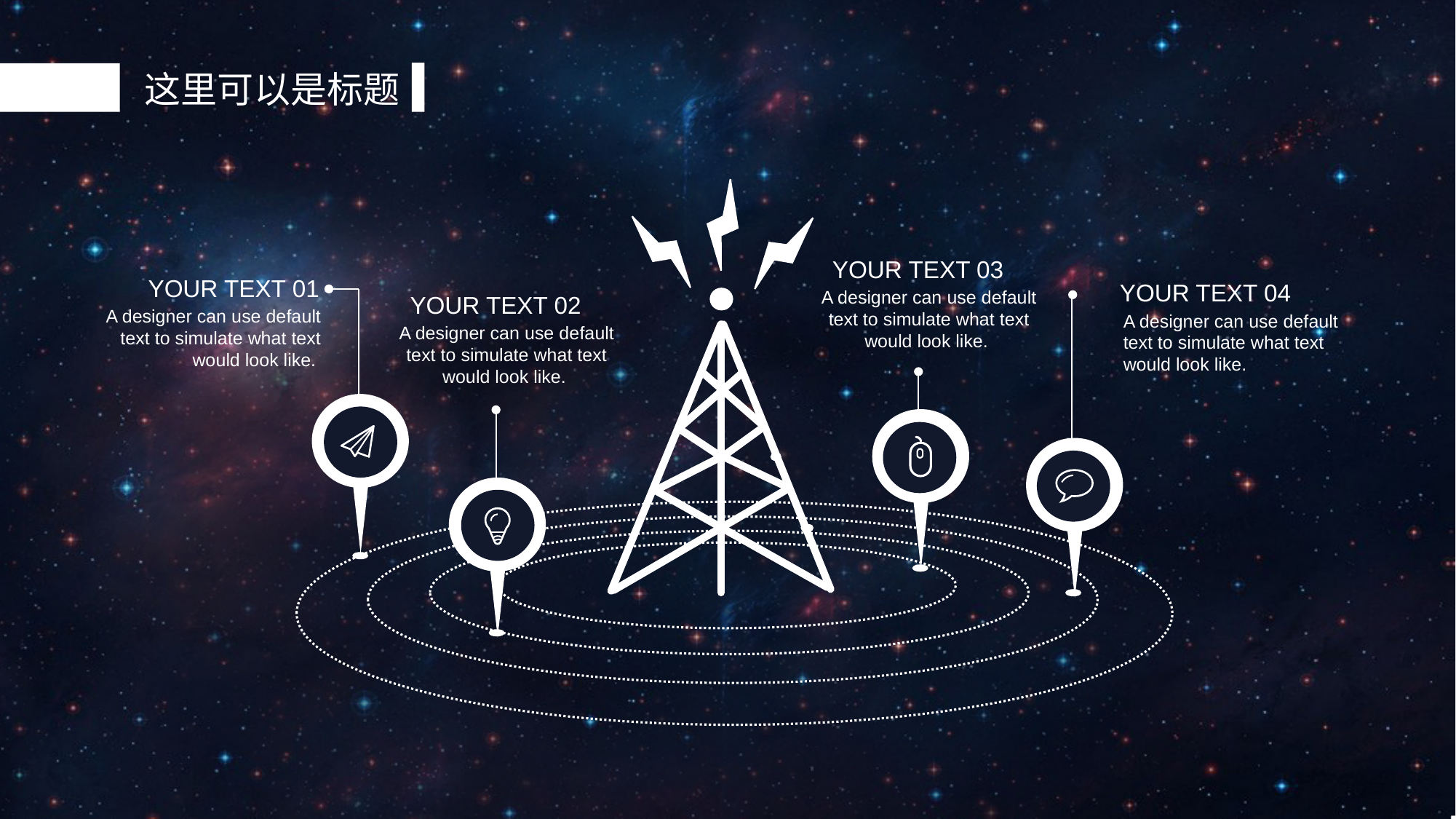

这里可以是标题

YOUR TEXT 03
YOUR TEXT 01
YOUR TEXT 04
A designer can use default text to simulate what text would look like.
YOUR TEXT 02

A designer can use default text to simulate what text would look like.
A designer can use default text to simulate what text would look like.
A designer can use default text to simulate what text would look like.